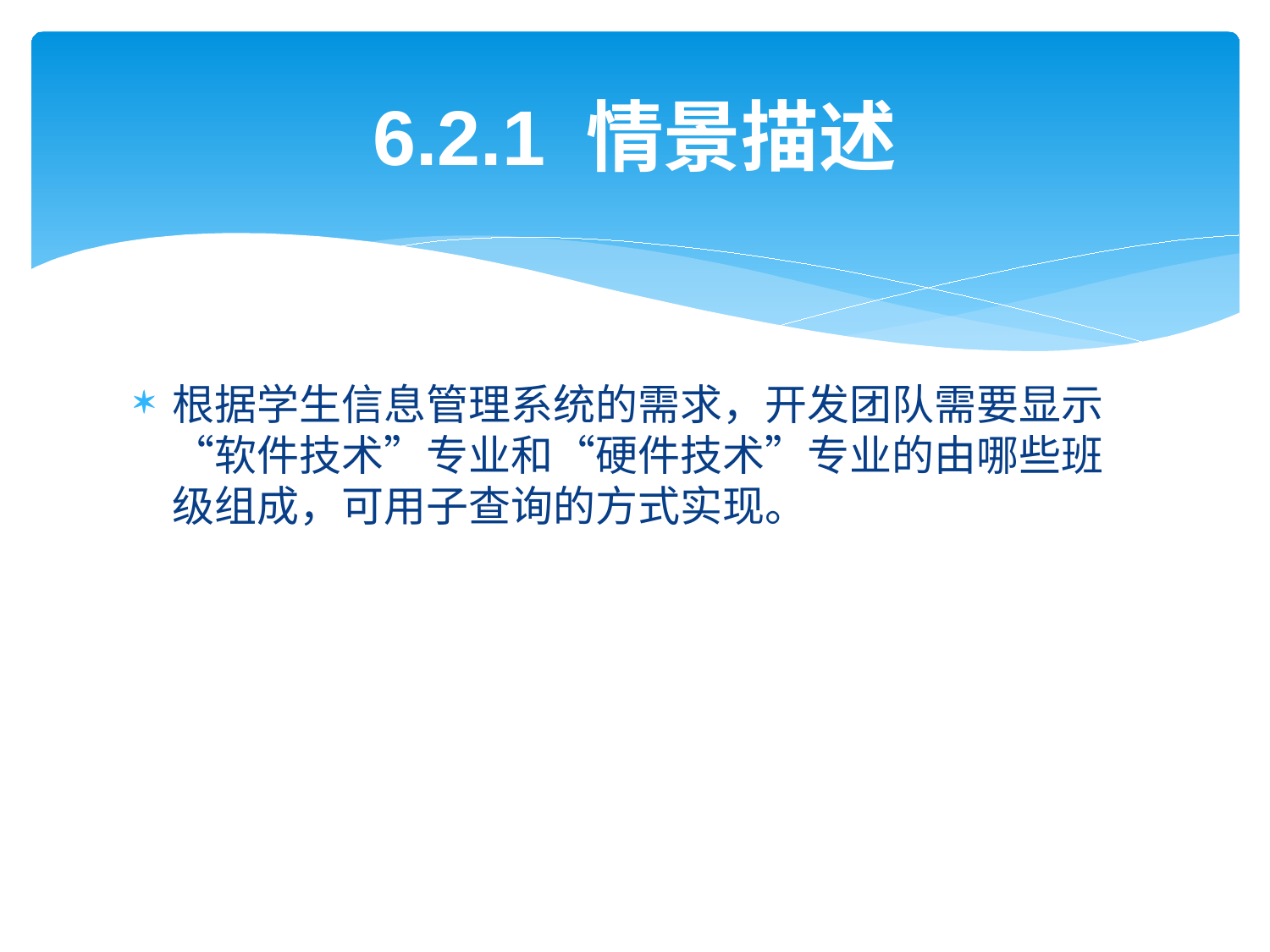

# 6.2.1 情景描述
根据学生信息管理系统的需求，开发团队需要显示“软件技术”专业和“硬件技术”专业的由哪些班级组成，可用子查询的方式实现。